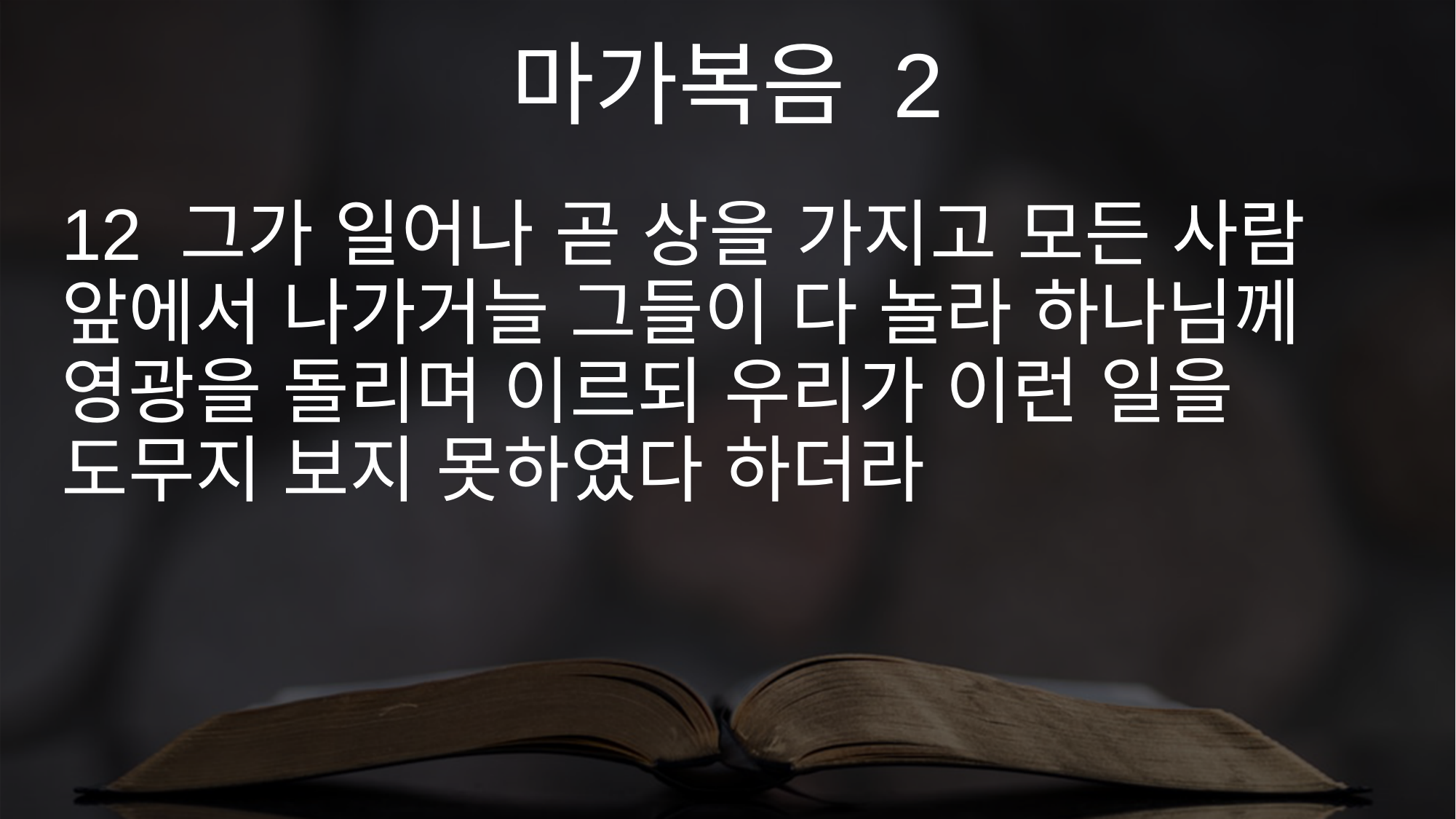

마가복음 2
12 그가 일어나 곧 상을 가지고 모든 사람 앞에서 나가거늘 그들이 다 놀라 하나님께 영광을 돌리며 이르되 우리가 이런 일을 도무지 보지 못하였다 하더라